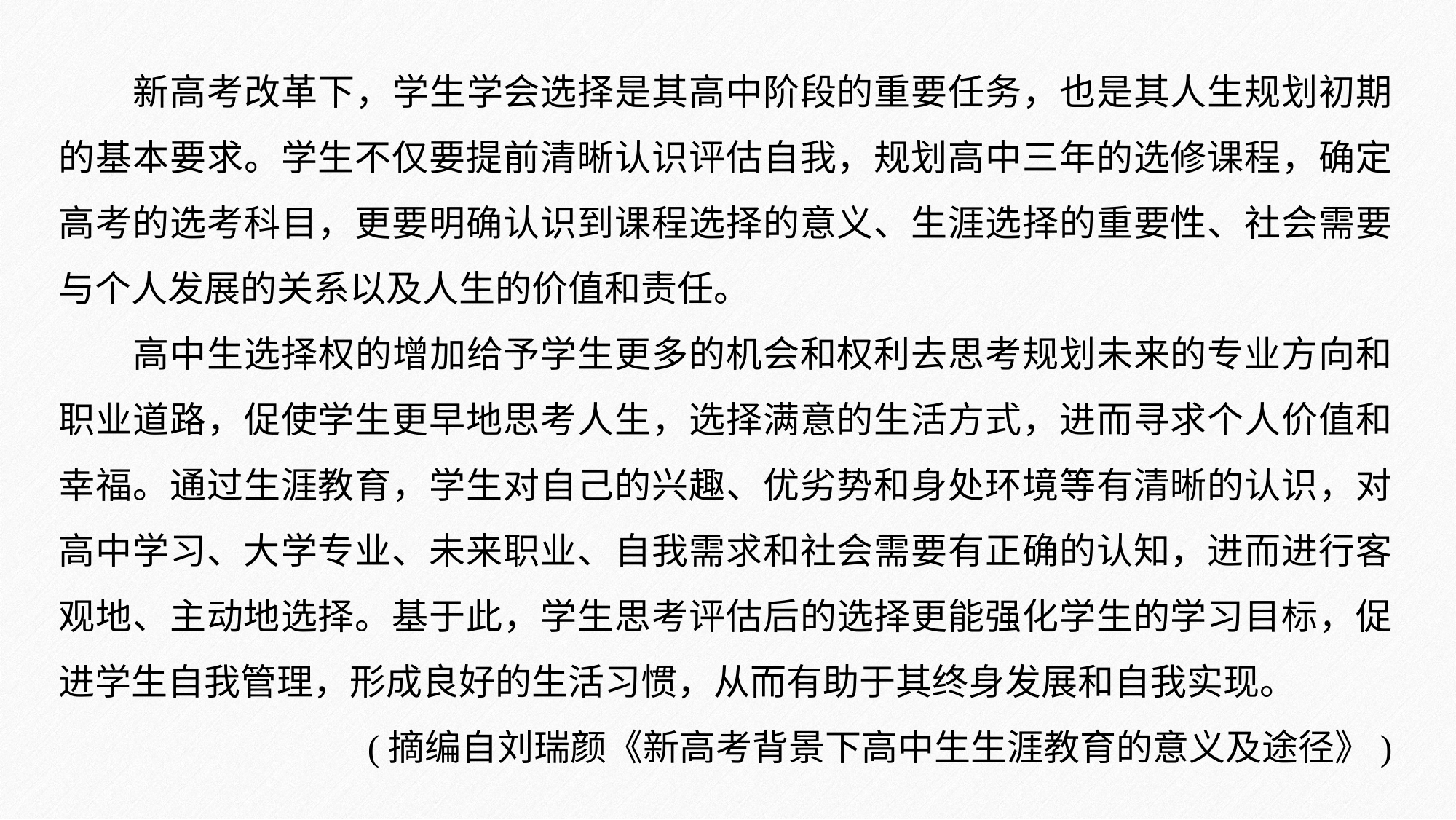

新高考改革下，学生学会选择是其高中阶段的重要任务，也是其人生规划初期的基本要求。学生不仅要提前清晰认识评估自我，规划高中三年的选修课程，确定高考的选考科目，更要明确认识到课程选择的意义、生涯选择的重要性、社会需要与个人发展的关系以及人生的价值和责任。
高中生选择权的增加给予学生更多的机会和权利去思考规划未来的专业方向和职业道路，促使学生更早地思考人生，选择满意的生活方式，进而寻求个人价值和幸福。通过生涯教育，学生对自己的兴趣、优劣势和身处环境等有清晰的认识，对高中学习、大学专业、未来职业、自我需求和社会需要有正确的认知，进而进行客观地、主动地选择。基于此，学生思考评估后的选择更能强化学生的学习目标，促进学生自我管理，形成良好的生活习惯，从而有助于其终身发展和自我实现。
(摘编自刘瑞颜《新高考背景下高中生生涯教育的意义及途径》)